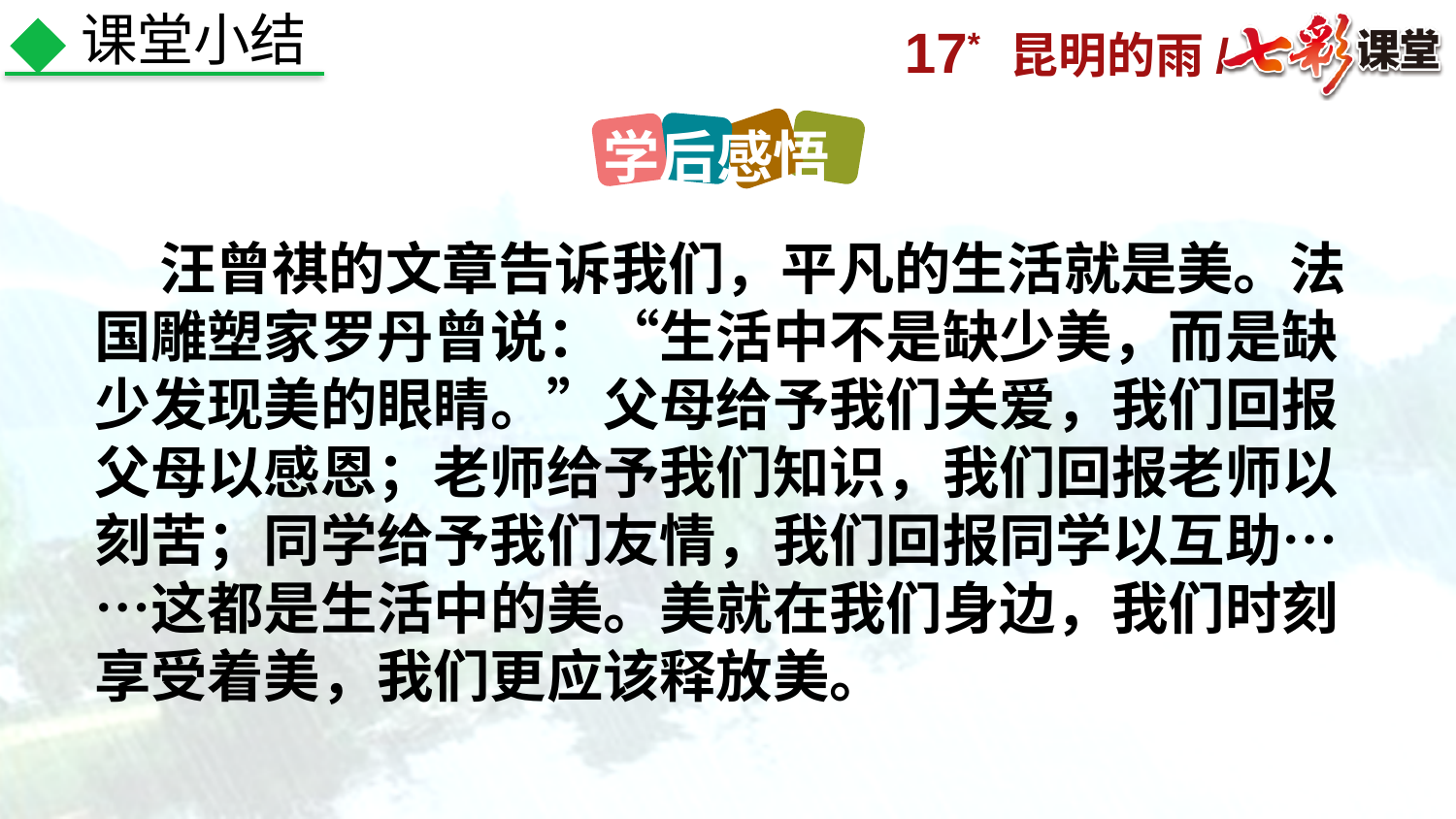

课堂小结

学后感悟

    汪曾祺的文章告诉我们，平凡的生活就是美。法国雕塑家罗丹曾说：“生活中不是缺少美，而是缺少发现美的眼睛。”父母给予我们关爱，我们回报父母以感恩；老师给予我们知识，我们回报老师以刻苦；同学给予我们友情，我们回报同学以互助……这都是生活中的美。美就在我们身边，我们时刻享受着美，我们更应该释放美。